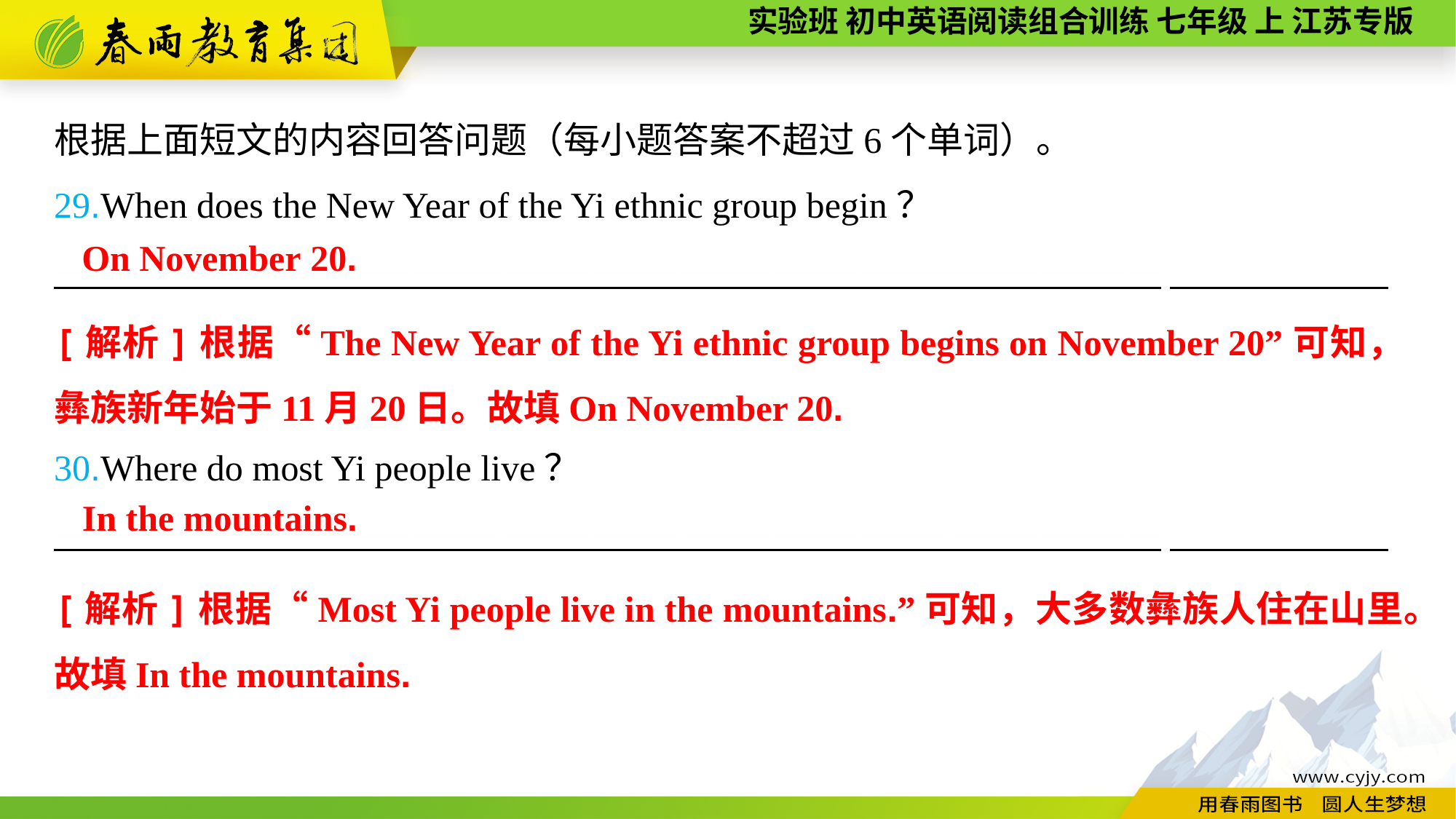

根据上面短文的内容回答问题（每小题答案不超过6个单词）。
29.When does the New Year of the Yi ethnic group begin？
—————————————————————————————————————

30.Where do most Yi people live？
—————————————————————————————————————
On November 20.
[解析]根据“The New Year of the Yi ethnic group begins on November 20”可知，彝族新年始于11月20日。故填On November 20.
In the mountains.
[解析]根据“Most Yi people live in the mountains.”可知，大多数彝族人住在山里。故填In the mountains.